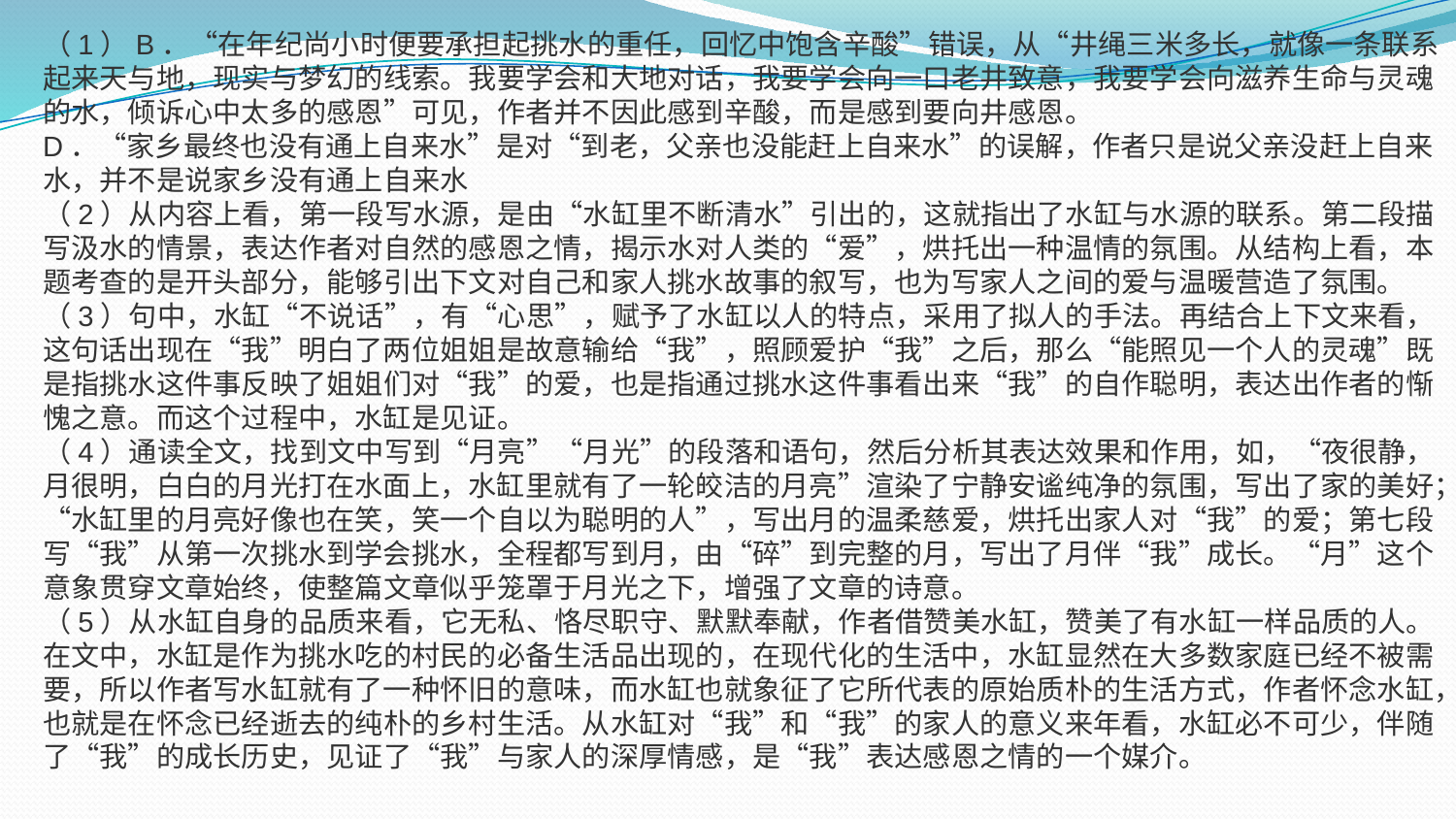

（1）B．“在年纪尚小时便要承担起挑水的重任，回忆中饱含辛酸”错误，从“井绳三米多长，就像一条联系起来天与地，现实与梦幻的线索。我要学会和大地对话，我要学会向一口老井致意，我要学会向滋养生命与灵魂的水，倾诉心中太多的感恩”可见，作者并不因此感到辛酸，而是感到要向井感恩。
D．“家乡最终也没有通上自来水”是对“到老，父亲也没能赶上自来水”的误解，作者只是说父亲没赶上自来水，并不是说家乡没有通上自来水
（2）从内容上看，第一段写水源，是由“水缸里不断清水”引出的，这就指出了水缸与水源的联系。第二段描写汲水的情景，表达作者对自然的感恩之情，揭示水对人类的“爱”，烘托出一种温情的氛围。从结构上看，本题考查的是开头部分，能够引出下文对自己和家人挑水故事的叙写，也为写家人之间的爱与温暖营造了氛围。
（3）句中，水缸“不说话”，有“心思”，赋予了水缸以人的特点，采用了拟人的手法。再结合上下文来看，这句话出现在“我”明白了两位姐姐是故意输给“我”，照顾爱护“我”之后，那么“能照见一个人的灵魂”既是指挑水这件事反映了姐姐们对“我”的爱，也是指通过挑水这件事看出来“我”的自作聪明，表达出作者的惭愧之意。而这个过程中，水缸是见证。
（4）通读全文，找到文中写到“月亮”“月光”的段落和语句，然后分析其表达效果和作用，如，“夜很静，月很明，白白的月光打在水面上，水缸里就有了一轮皎洁的月亮”渲染了宁静安谧纯净的氛围，写出了家的美好；“水缸里的月亮好像也在笑，笑一个自以为聪明的人”，写出月的温柔慈爱，烘托出家人对“我”的爱；第七段写“我”从第一次挑水到学会挑水，全程都写到月，由“碎”到完整的月，写出了月伴“我”成长。“月”这个意象贯穿文章始终，使整篇文章似乎笼罩于月光之下，增强了文章的诗意。
（5）从水缸自身的品质来看，它无私、恪尽职守、默默奉献，作者借赞美水缸，赞美了有水缸一样品质的人。在文中，水缸是作为挑水吃的村民的必备生活品出现的，在现代化的生活中，水缸显然在大多数家庭已经不被需要，所以作者写水缸就有了一种怀旧的意味，而水缸也就象征了它所代表的原始质朴的生活方式，作者怀念水缸，也就是在怀念已经逝去的纯朴的乡村生活。从水缸对“我”和“我”的家人的意义来年看，水缸必不可少，伴随了“我”的成长历史，见证了“我”与家人的深厚情感，是“我”表达感恩之情的一个媒介。